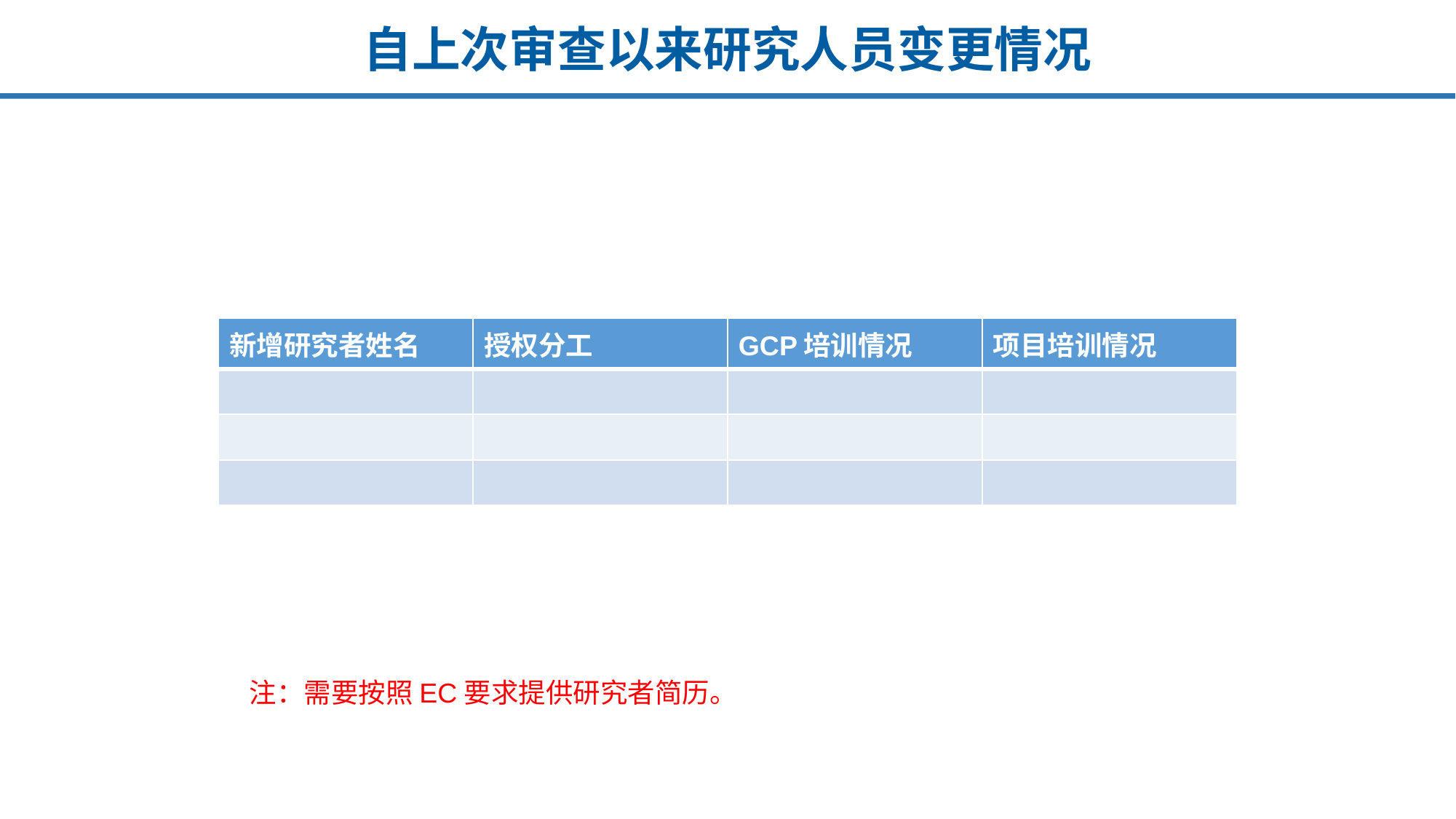

# 自上次审查以来研究人员变更情况
| 新增研究者姓名 | 授权分工 | GCP培训情况 | 项目培训情况 |
| --- | --- | --- | --- |
|  |  |  |  |
|  |  |  |  |
|  |  |  |  |
注：需要按照EC要求提供研究者简历。